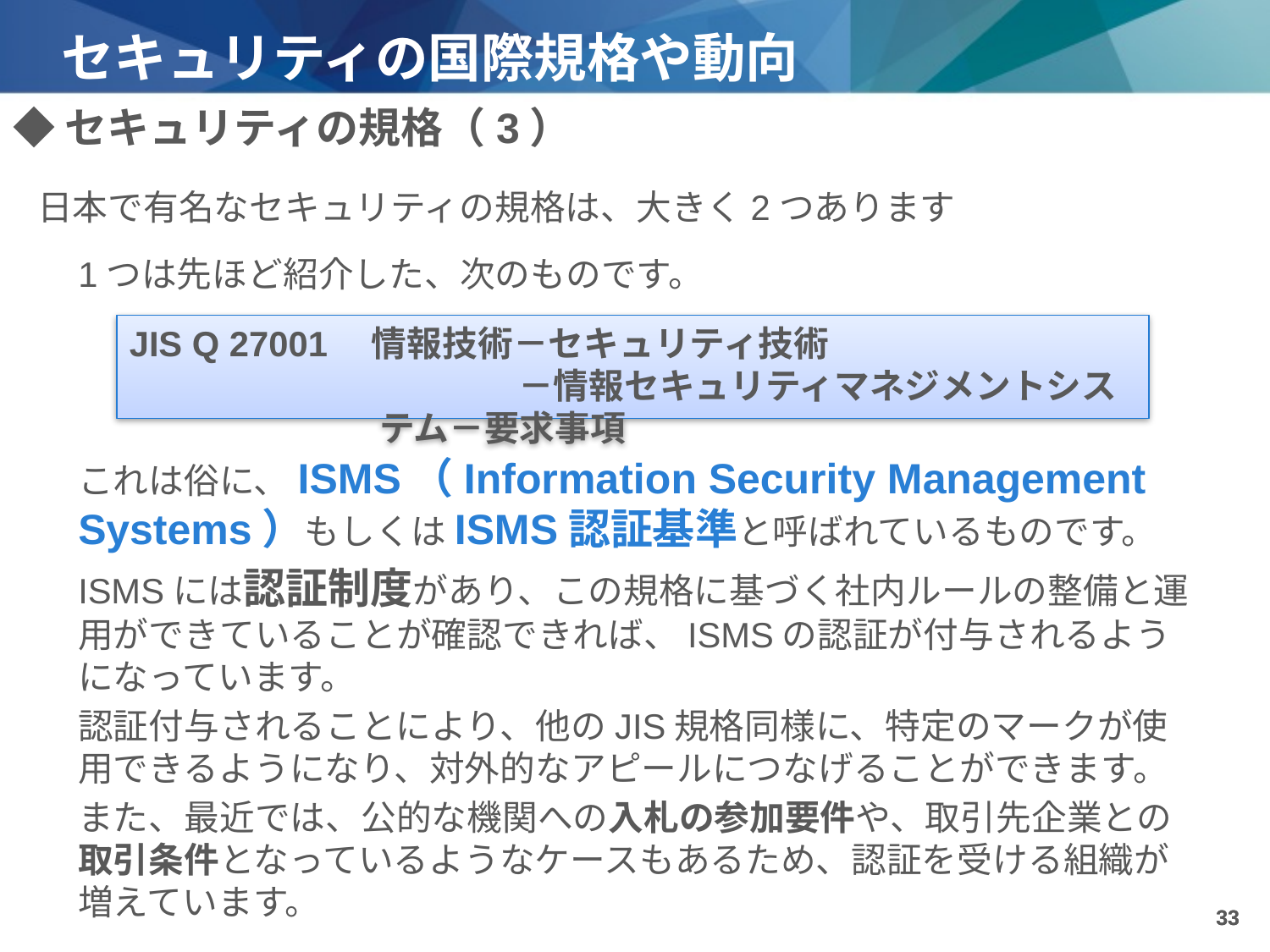

# セキュリティの国際規格や動向
◆セキュリティの規格（3）
日本で有名なセキュリティの規格は、大きく2つあります
1つは先ほど紹介した、次のものです。

これは俗に、ISMS（Information Security Management Systems）もしくはISMS認証基準と呼ばれているものです。
ISMSには認証制度があり、この規格に基づく社内ルールの整備と運用ができていることが確認できれば、ISMSの認証が付与されるようになっています。
認証付与されることにより、他のJIS規格同様に、特定のマークが使用できるようになり、対外的なアピールにつなげることができます。
また、最近では、公的な機関への入札の参加要件や、取引先企業との取引条件となっているようなケースもあるため、認証を受ける組織が増えています。
JIS Q 27001　情報技術－セキュリティ技術
　　　　　　　　　　　－情報セキュリティマネジメントシステム－要求事項